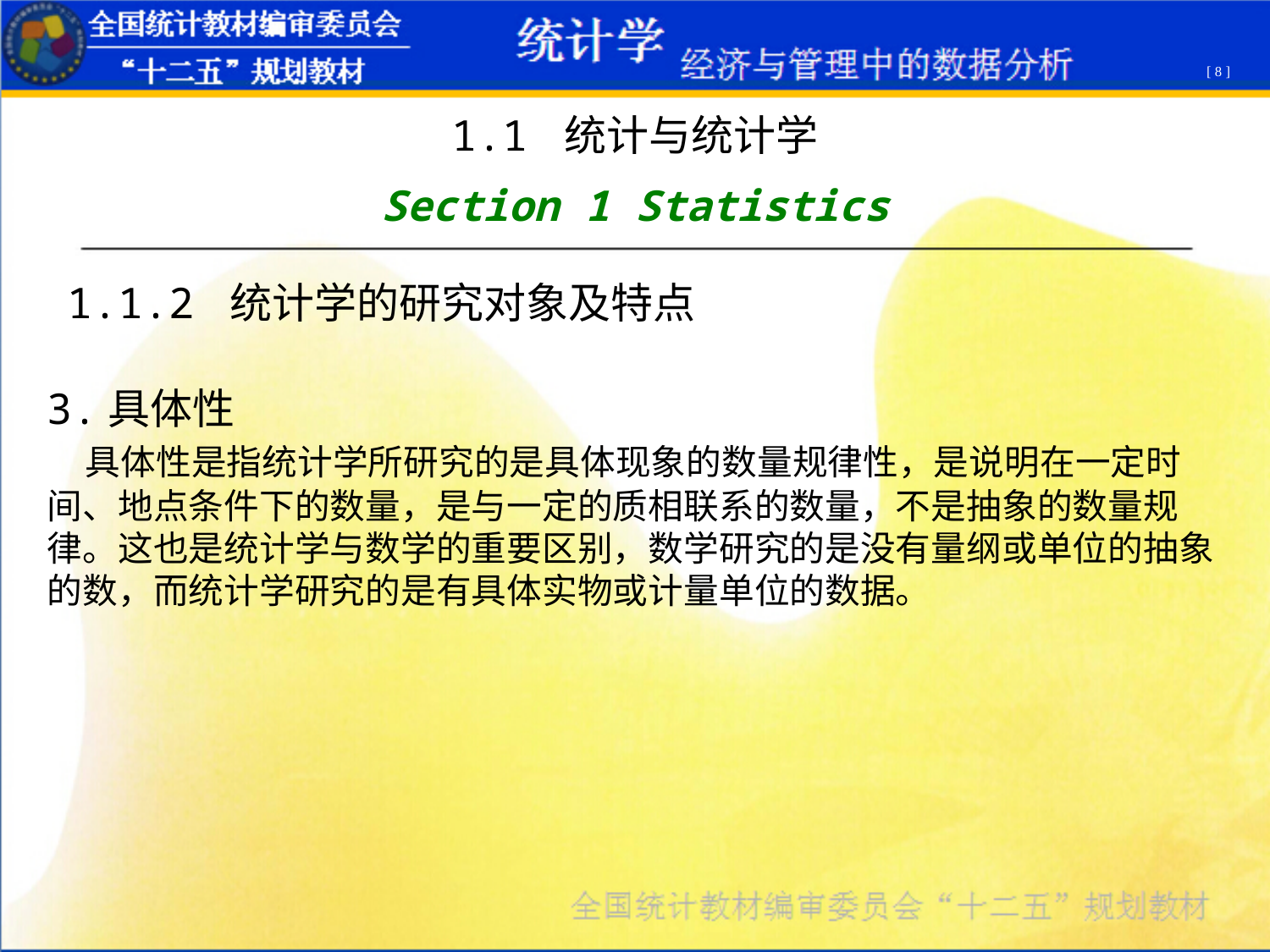

[ 8 ]
1.1 统计与统计学
Section 1 Statistics
1.1.2 统计学的研究对象及特点
3.具体性 
    具体性是指统计学所研究的是具体现象的数量规律性，是说明在一定时间、地点条件下的数量，是与一定的质相联系的数量，不是抽象的数量规律。这也是统计学与数学的重要区别，数学研究的是没有量纲或单位的抽象的数，而统计学研究的是有具体实物或计量单位的数据。